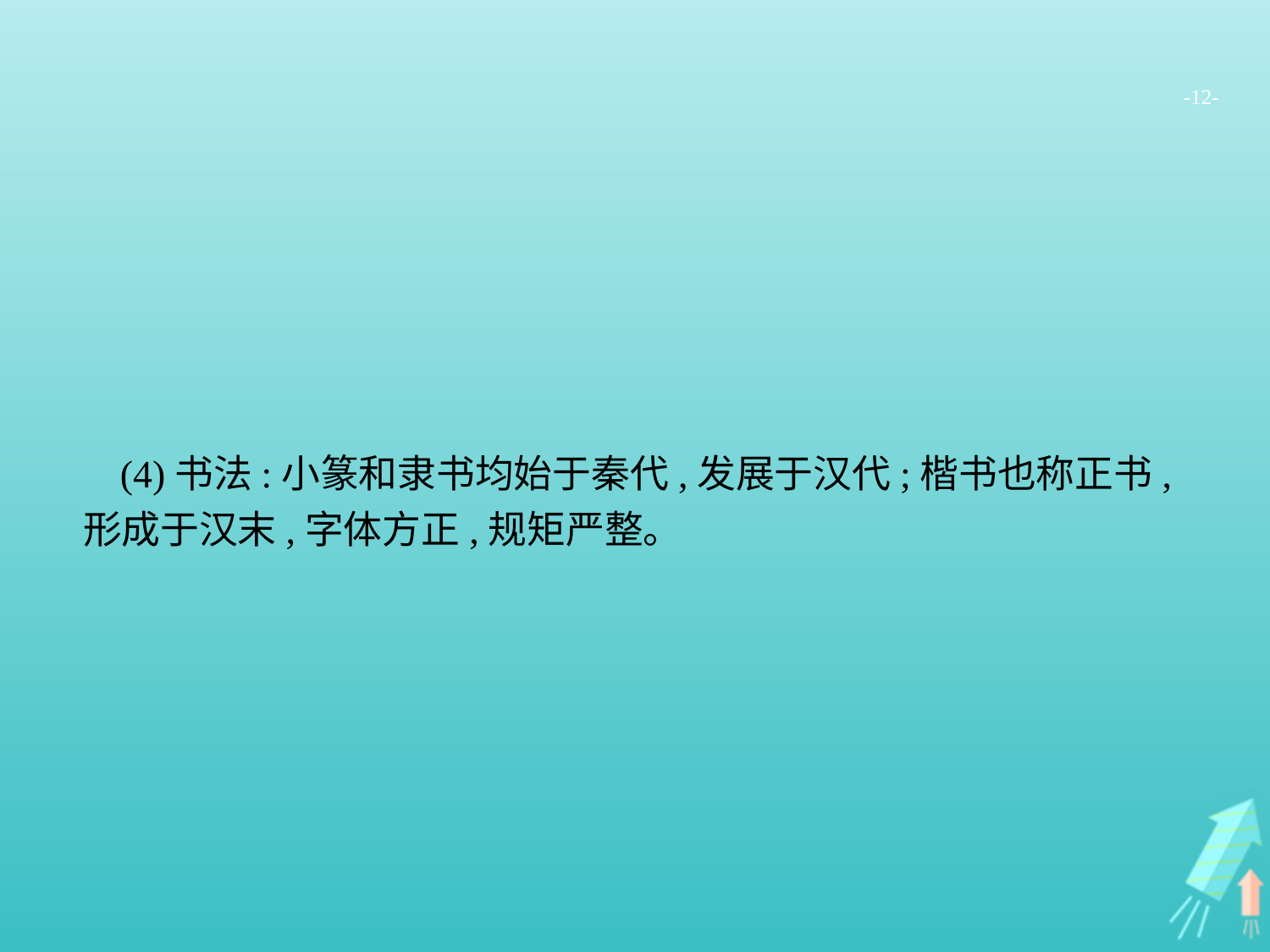

-12-
(4)书法:小篆和隶书均始于秦代,发展于汉代;楷书也称正书,形成于汉末,字体方正,规矩严整。